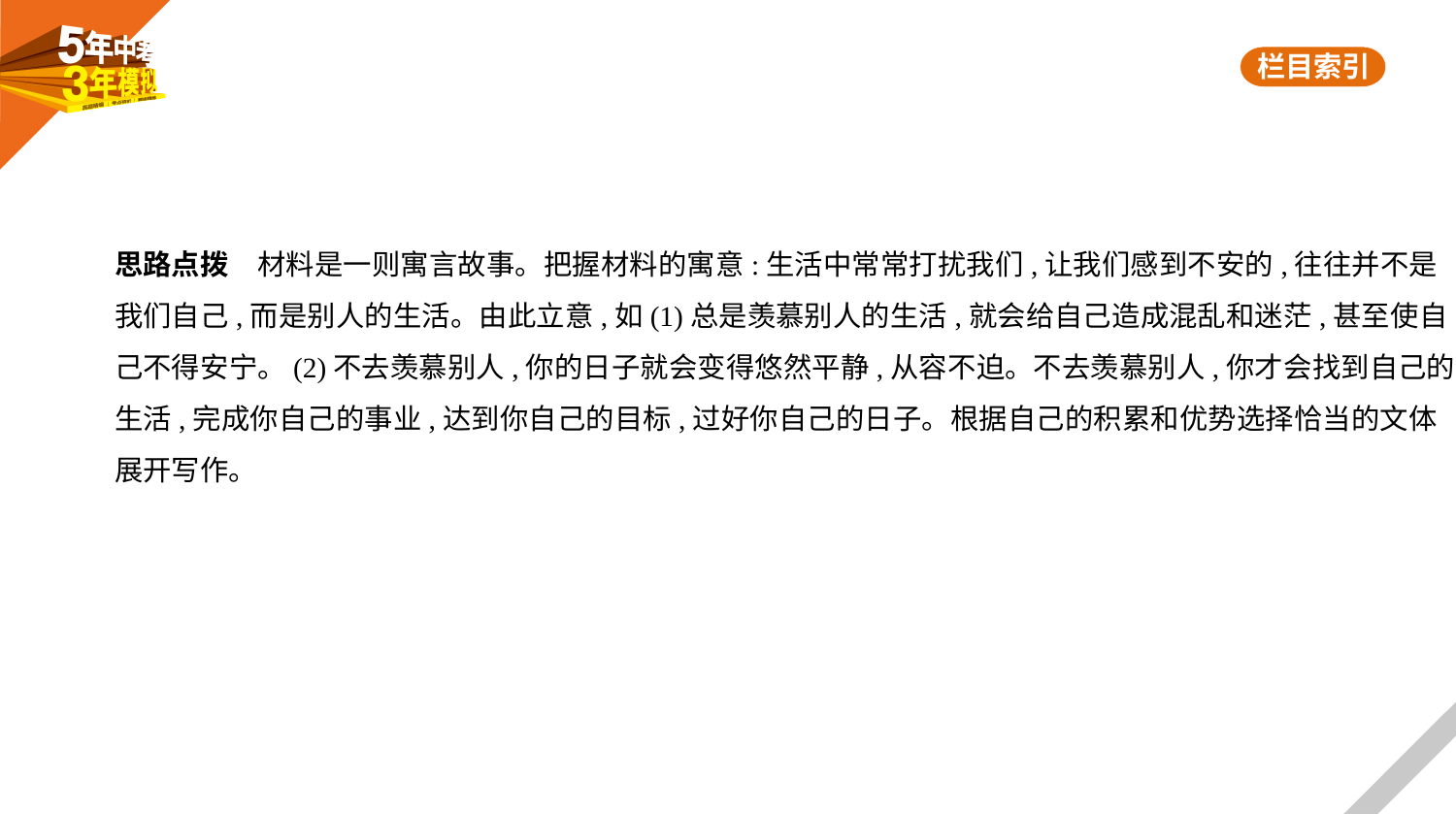

思路点拨　材料是一则寓言故事。把握材料的寓意:生活中常常打扰我们,让我们感到不安的,往往并不是
我们自己,而是别人的生活。由此立意,如(1)总是羡慕别人的生活,就会给自己造成混乱和迷茫,甚至使自
己不得安宁。(2)不去羡慕别人,你的日子就会变得悠然平静,从容不迫。不去羡慕别人,你才会找到自己的
生活,完成你自己的事业,达到你自己的目标,过好你自己的日子。根据自己的积累和优势选择恰当的文体
展开写作。